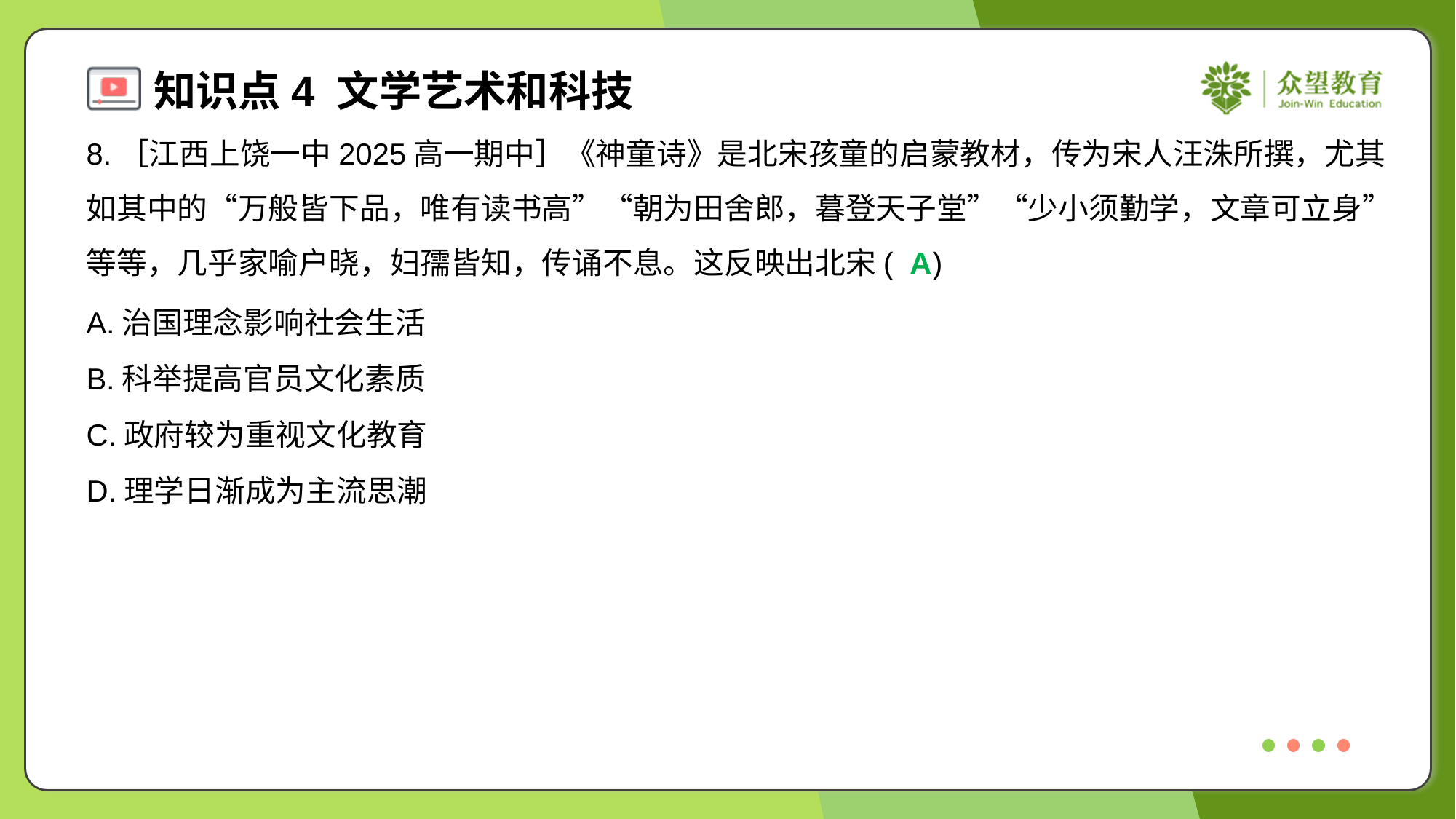

8.［江西上饶一中2025高一期中］《神童诗》是北宋孩童的启蒙教材，传为宋人汪洙所撰，尤其
如其中的“万般皆下品，唯有读书高”“朝为田舍郎，暮登天子堂”“少小须勤学，文章可立身”
等等，几乎家喻户晓，妇孺皆知，传诵不息。这反映出北宋(     )
A
A.治国理念影响社会生活
B.科举提高官员文化素质
C.政府较为重视文化教育
D.理学日渐成为主流思潮